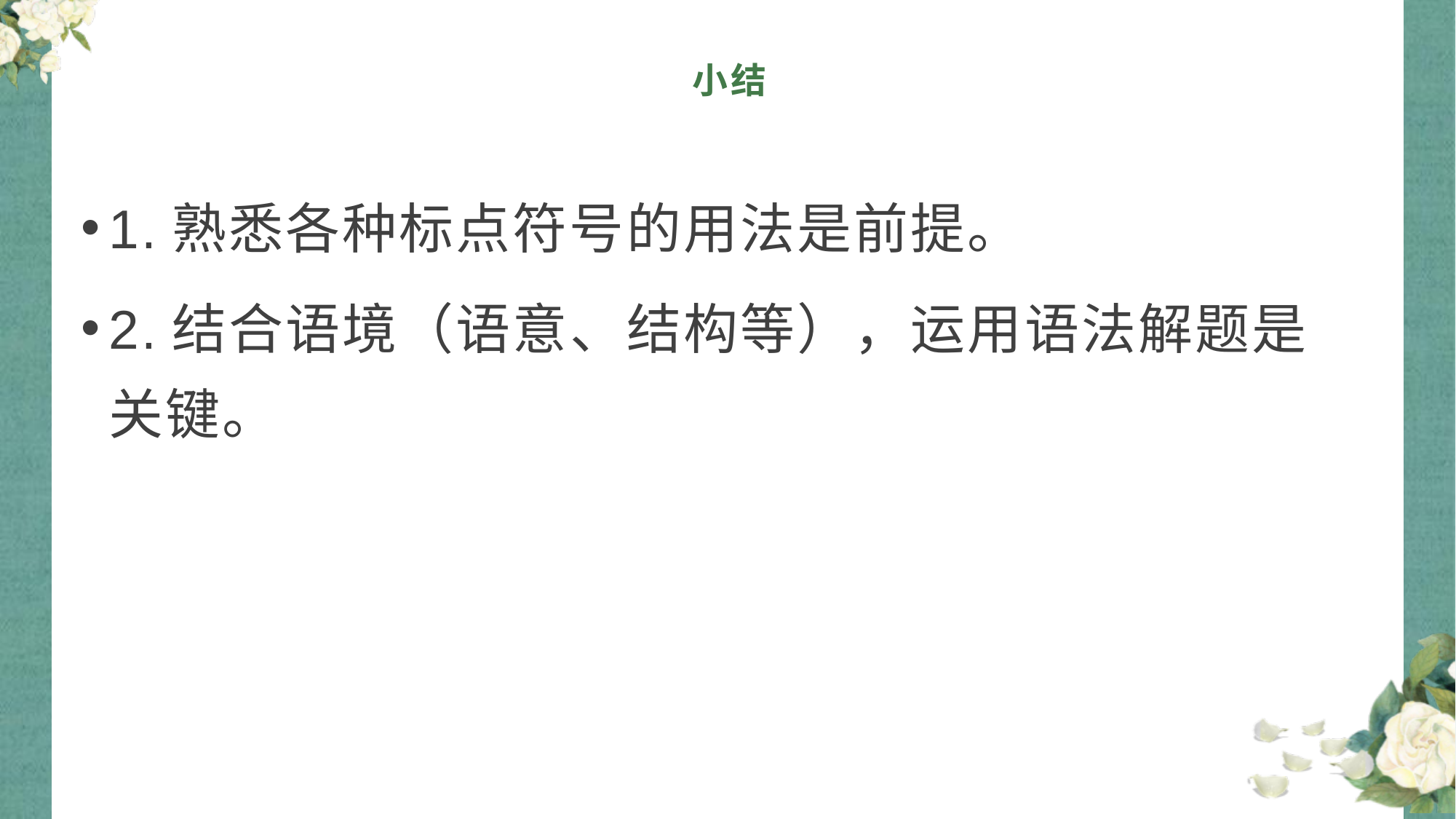

# 小结
1.熟悉各种标点符号的用法是前提。
2.结合语境（语意、结构等），运用语法解题是关键。